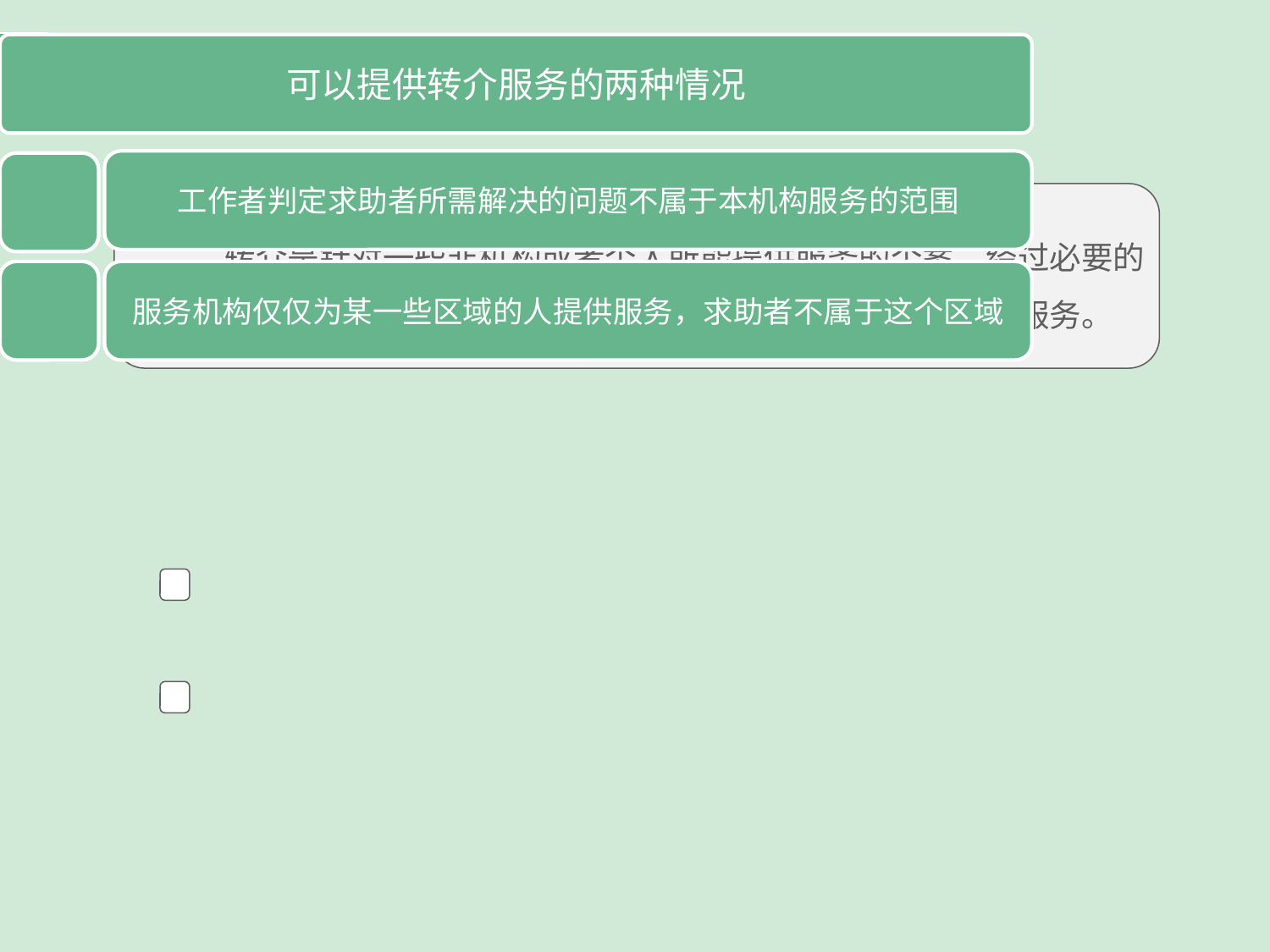

转介

转介是针对一些非机构或者个人所能提供服务的个案，经过必要的程序，而转送到其他机构或者个人，使求助者能够得到适当的服务。
可以提供转介服务的两种情况
工作者判定求助者所需解决的问题不属于本机构服务的范围
服务机构仅仅为某一些区域的人提供服务，求助者不属于这个区域